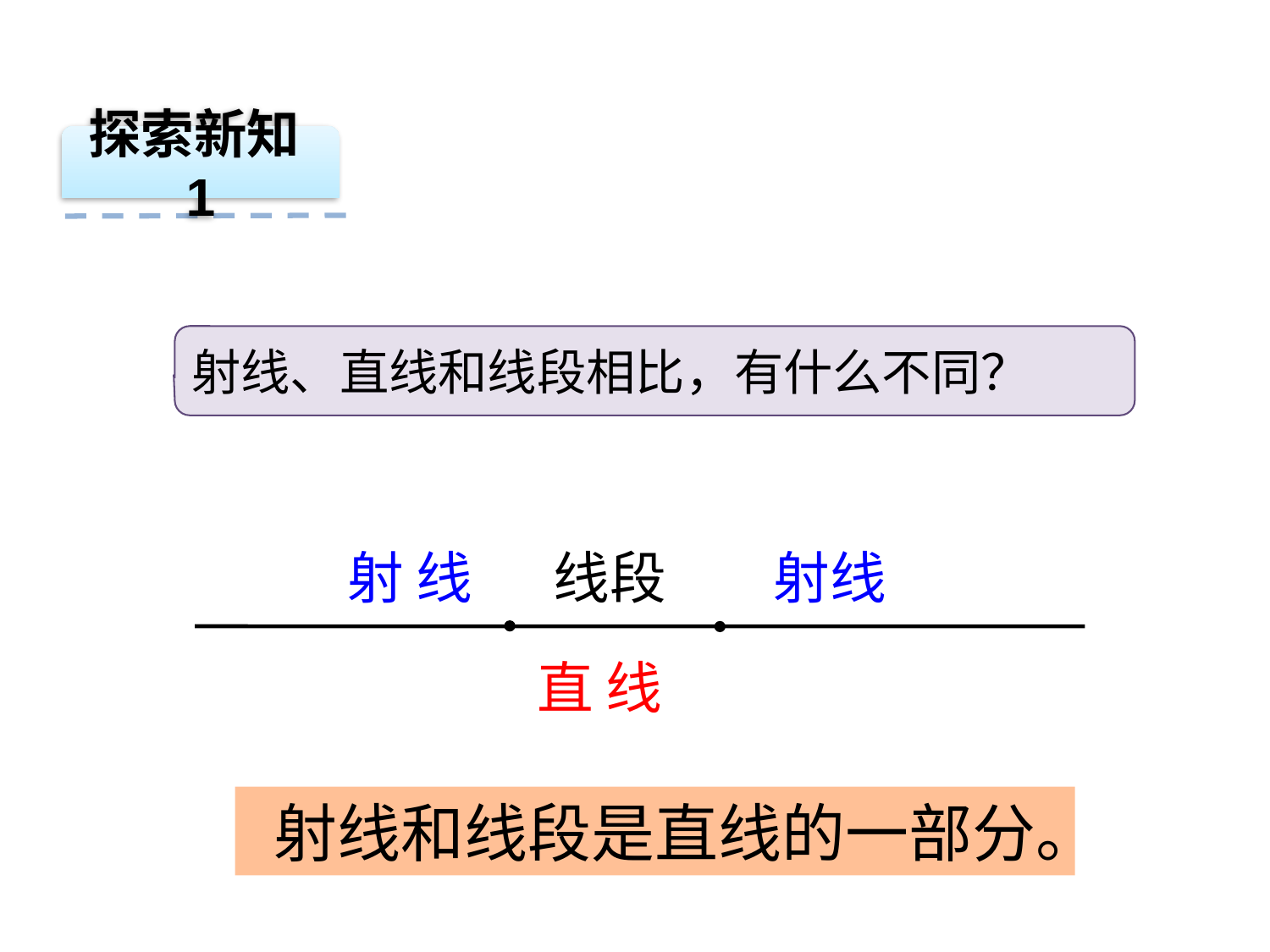

探索新知1
射线、直线和线段相比，有什么不同？
射 线
线段
射线

直 线
射线和线段是直线的一部分。